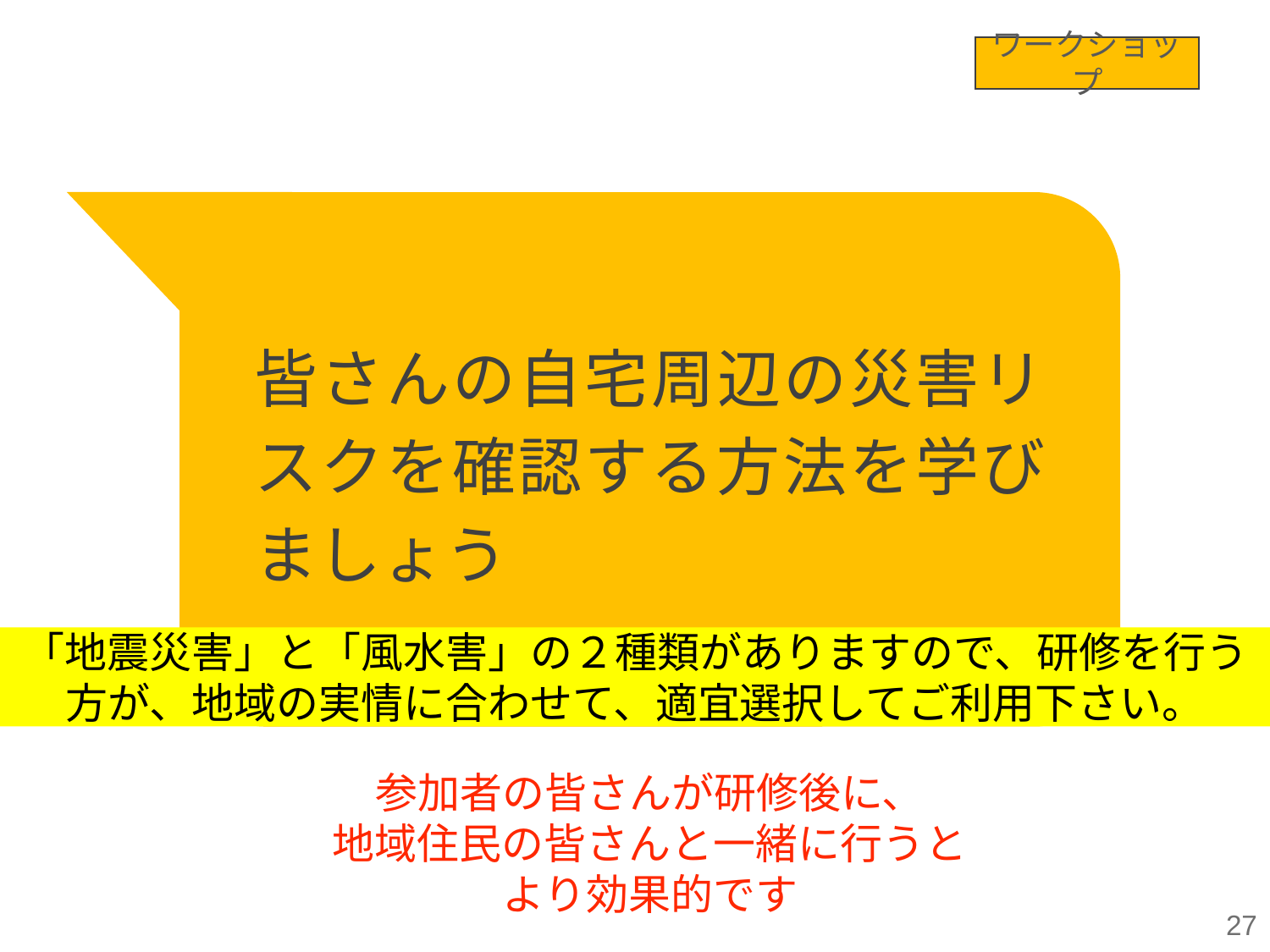

ワークショップ

皆さんの自宅周辺の災害リスクを確認する方法を学びましょう
「地震災害」と「風水害」の２種類がありますので、研修を行う方が、地域の実情に合わせて、適宜選択してご利用下さい。
参加者の皆さんが研修後に、
地域住民の皆さんと一緒に行うと
より効果的です
27